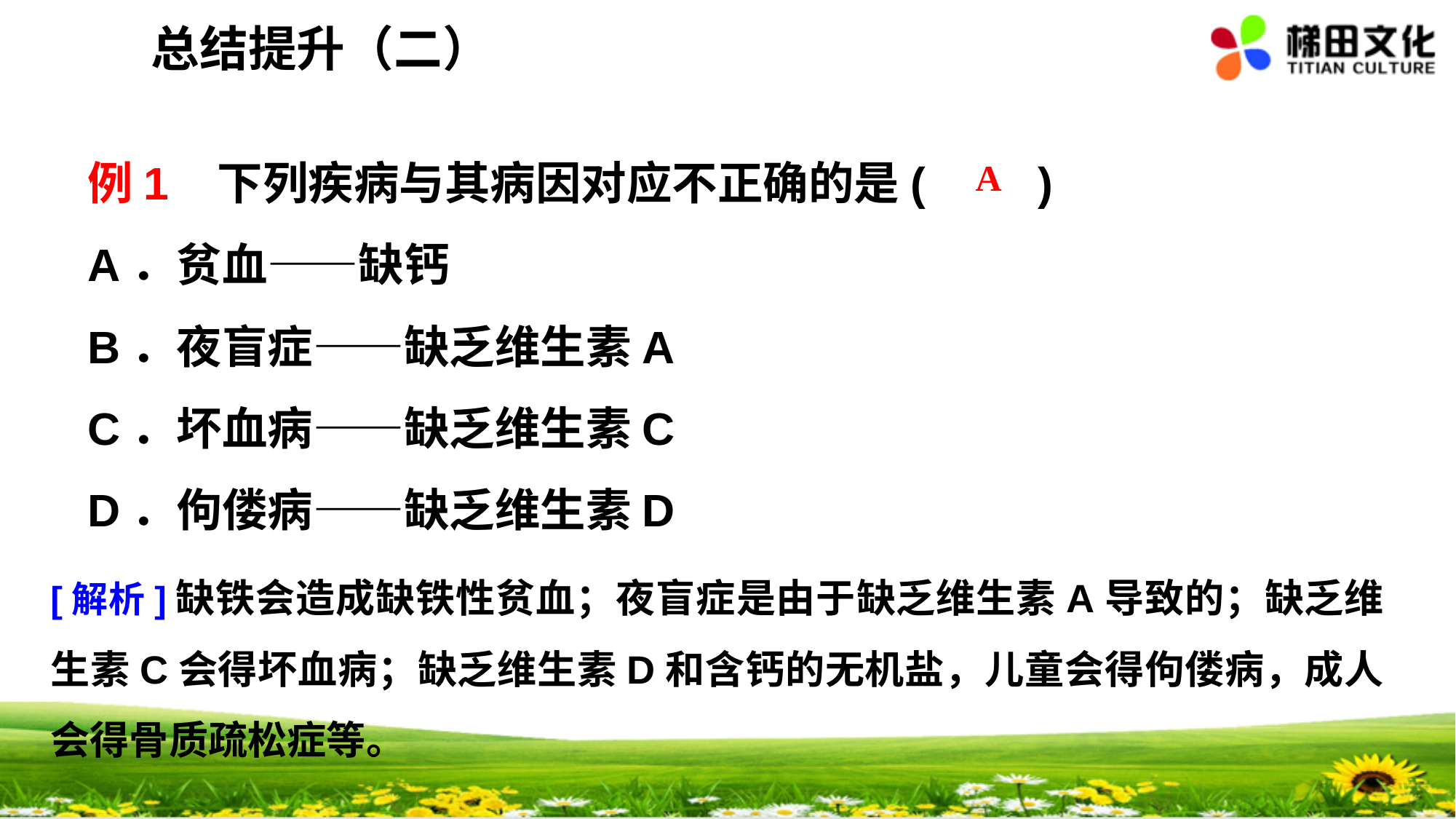

总结提升（二）
例1   下列疾病与其病因对应不正确的是(　　)
A．贫血——缺钙
B．夜盲症——缺乏维生素A
C．坏血病——缺乏维生素C
D．佝偻病——缺乏维生素D
 A
[解析]缺铁会造成缺铁性贫血；夜盲症是由于缺乏维生素A导致的；缺乏维生素C会得坏血病；缺乏维生素D和含钙的无机盐，儿童会得佝偻病，成人会得骨质疏松症等。